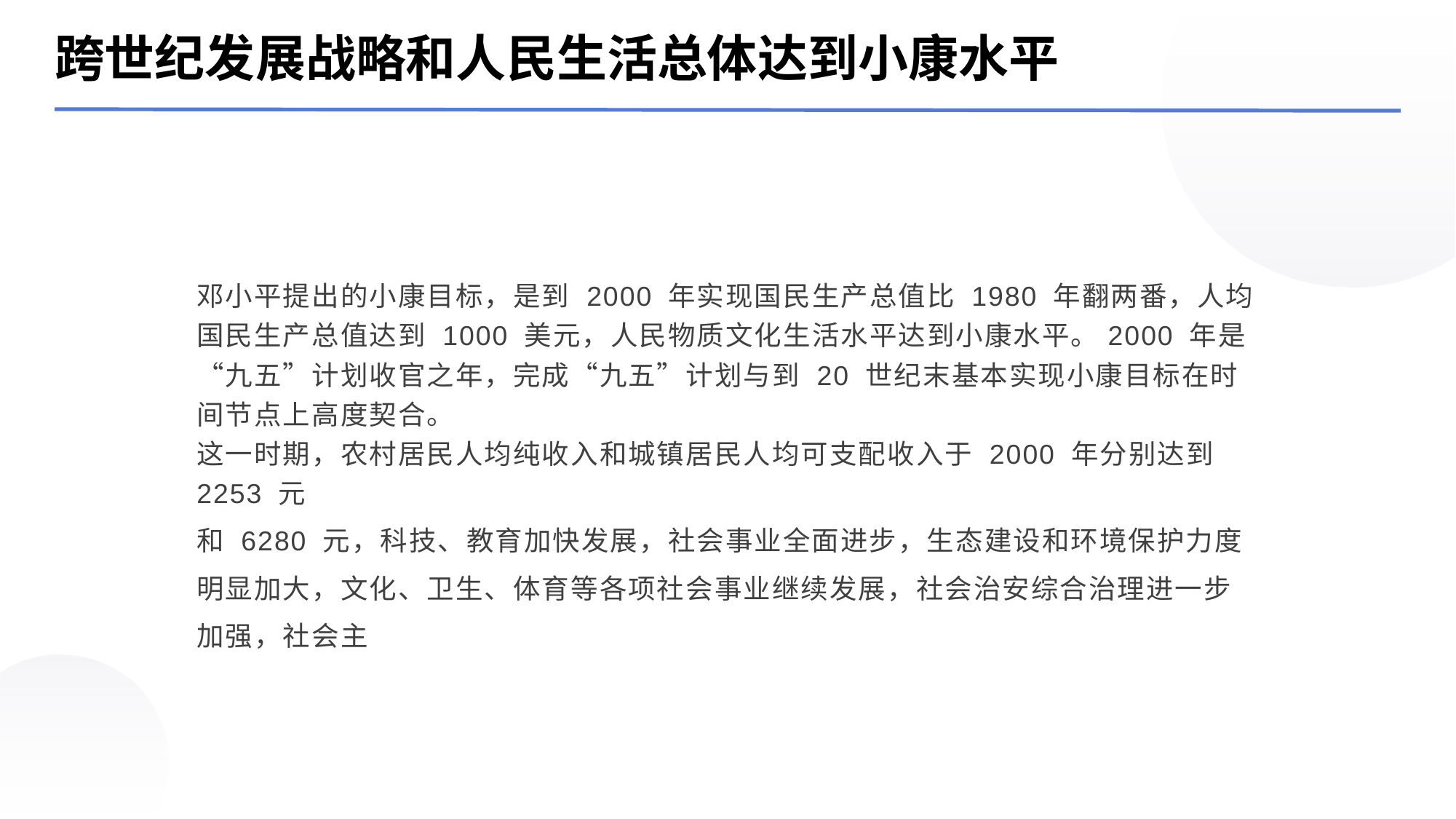

跨世纪发展战略和人民生活总体达到小康水平
邓小平提出的小康目标，是到 2000 年实现国民生产总值比 1980 年翻两番，人均国民生产总值达到 1000 美元，人民物质文化生活水平达到小康水平。2000 年是“九五”计划收官之年，完成“九五”计划与到 20 世纪末基本实现小康目标在时间节点上高度契合。
这一时期，农村居民人均纯收入和城镇居民人均可支配收入于 2000 年分别达到 2253 元
和 6280 元，科技、教育加快发展，社会事业全面进步，生态建设和环境保护力度明显加大，文化、卫生、体育等各项社会事业继续发展，社会治安综合治理进一步加强，社会主